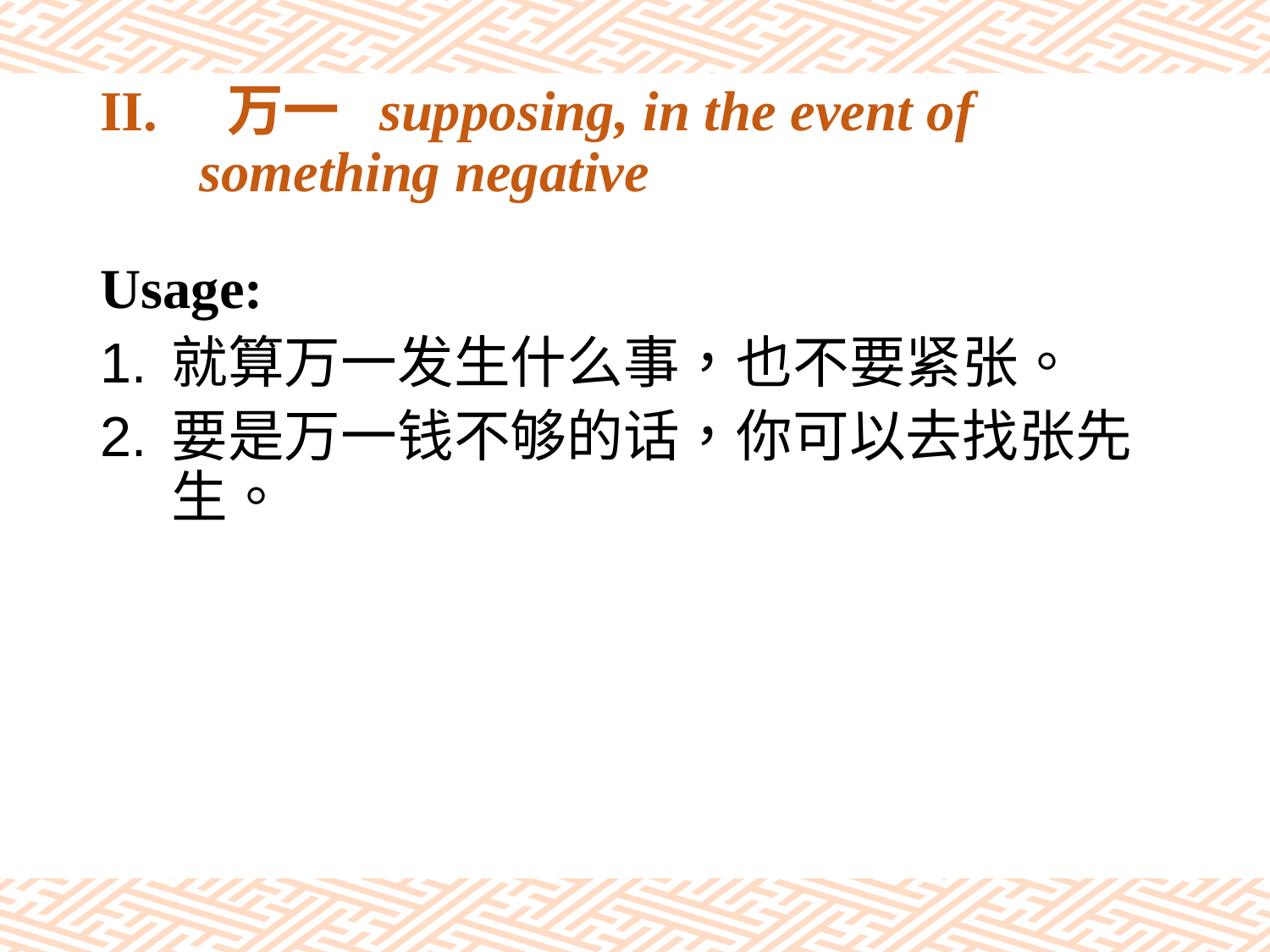

# II.	万一  supposing, in the event of something negative
Usage:
就算万一发生什么事，也不要紧张。
要是万一钱不够的话，你可以去找张先生。